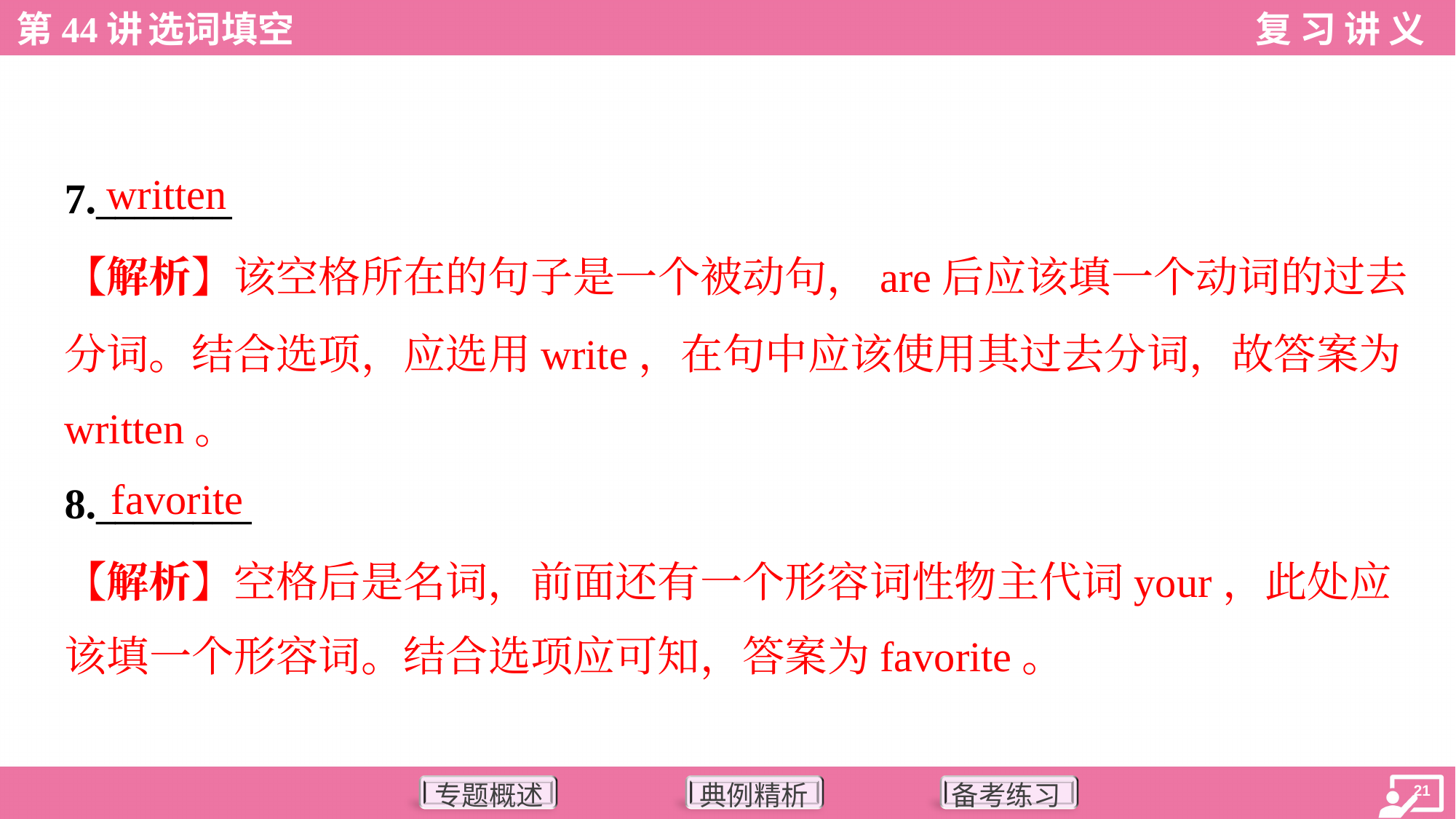

written
7._______
【解析】该空格所在的句子是一个被动句，are后应该填一个动词的过去
分词。结合选项，应选用write，在句中应该使用其过去分词，故答案为
written。
favorite
8.________
【解析】空格后是名词，前面还有一个形容词性物主代词your，此处应
该填一个形容词。结合选项应可知，答案为favorite。